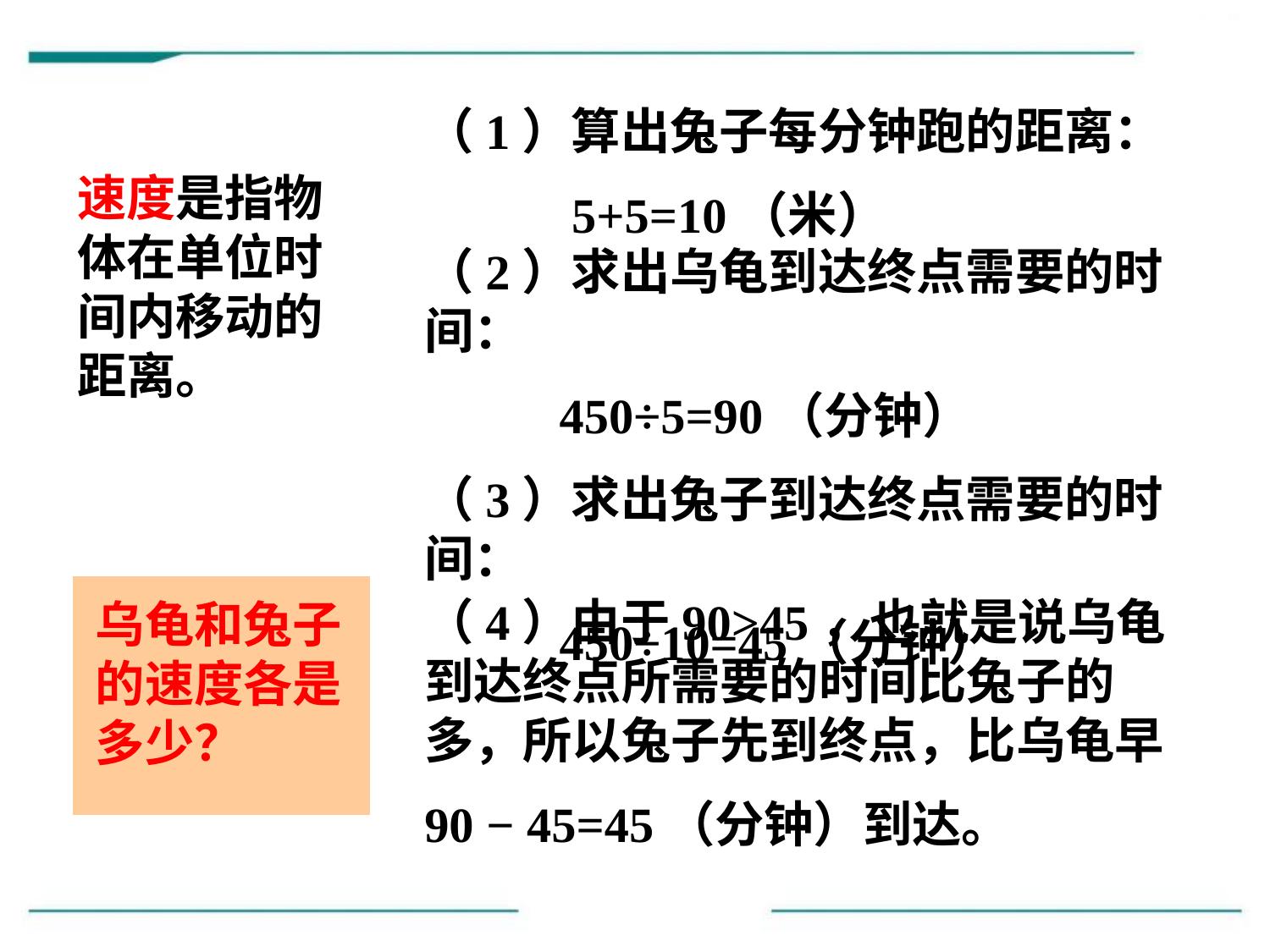

（1）算出兔子每分钟跑的距离：
            5+5=10（米）
速度是指物体在单位时间内移动的距离。

（2）求出乌龟到达终点需要的时间：
           450÷5=90（分钟）
（3）求出兔子到达终点需要的时间：
           450÷10=45（分钟）
PPT模板：www.1ppt.com/moban/                  PPT素材：www.1ppt.com/sucai/
PPT背景：www.1ppt.com/beijing/                   PPT图表：www.1ppt.com/tubiao/
PPT下载：www.1ppt.com/xiazai/                     PPT教程： www.1ppt.com/powerpoint/
资料下载：www.1ppt.com/ziliao/                   范文下载：www.1ppt.com/fanwen/
试卷下载：www.1ppt.com/shiti/                     教案下载：www.1ppt.com/jiaoan/
PPT论坛：www.1ppt.cn                                     PPT课件：www.1ppt.com/kejian/
语文课件：www.1ppt.com/kejian/yuwen/    数学课件：www.1ppt.com/kejian/shuxue/
英语课件：www.1ppt.com/kejian/yingyu/    美术课件：www.1ppt.com/kejian/meishu/
科学课件：www.1ppt.com/kejian/kexue/     物理课件：www.1ppt.com/kejian/wuli/
化学课件：www.1ppt.com/kejian/huaxue/  生物课件：www.1ppt.com/kejian/shengwu/
地理课件：www.1ppt.com/kejian/dili/          历史课件：www.1ppt.com/kejian/lishi/

乌龟和兔子的速度各是多少？
（4）由于90>45，也就是说乌龟到达终点所需要的时间比兔子的多，所以兔子先到终点，比乌龟早
90 − 45=45（分钟）到达。